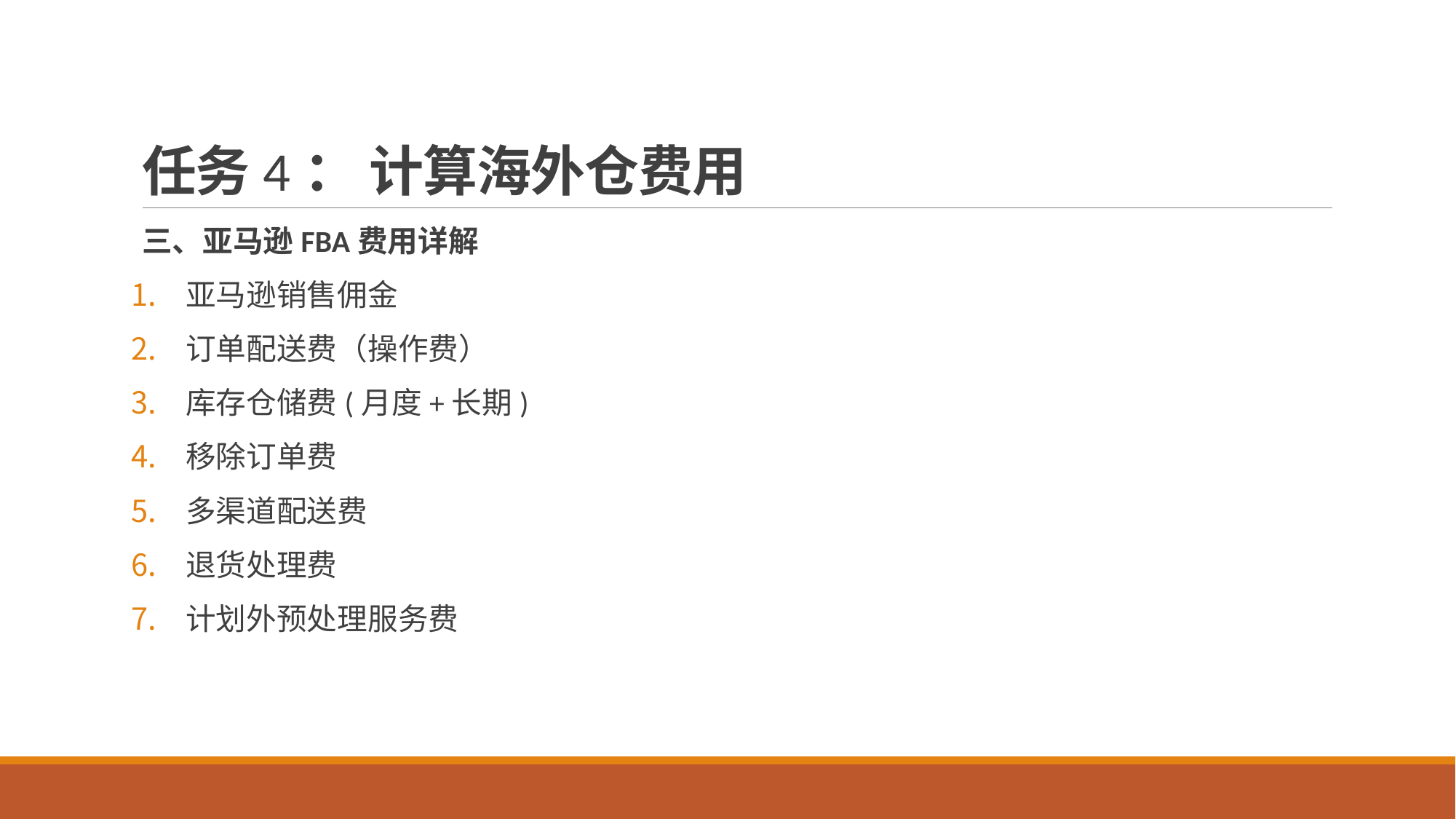

# 任务4： 计算海外仓费用
三、亚马逊FBA费用详解
亚马逊销售佣金
订单配送费（操作费）
库存仓储费(月度+长期)
移除订单费
多渠道配送费
退货处理费
计划外预处理服务费